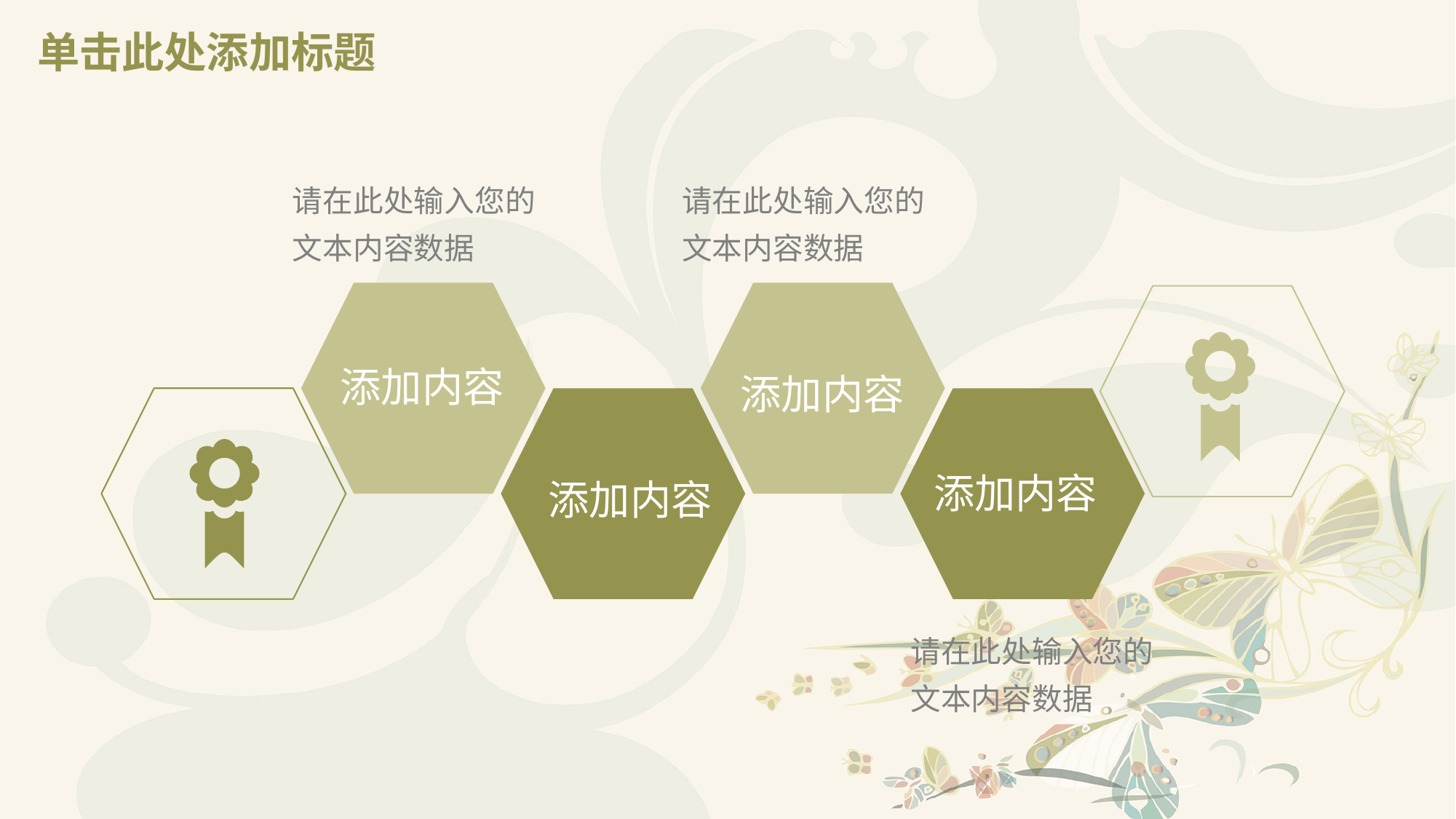

# 单击此处添加标题
请在此处输入您的文本内容数据
请在此处输入您的文本内容数据

添加内容
添加内容

添加内容
添加内容

请在此处输入您的文本内容数据